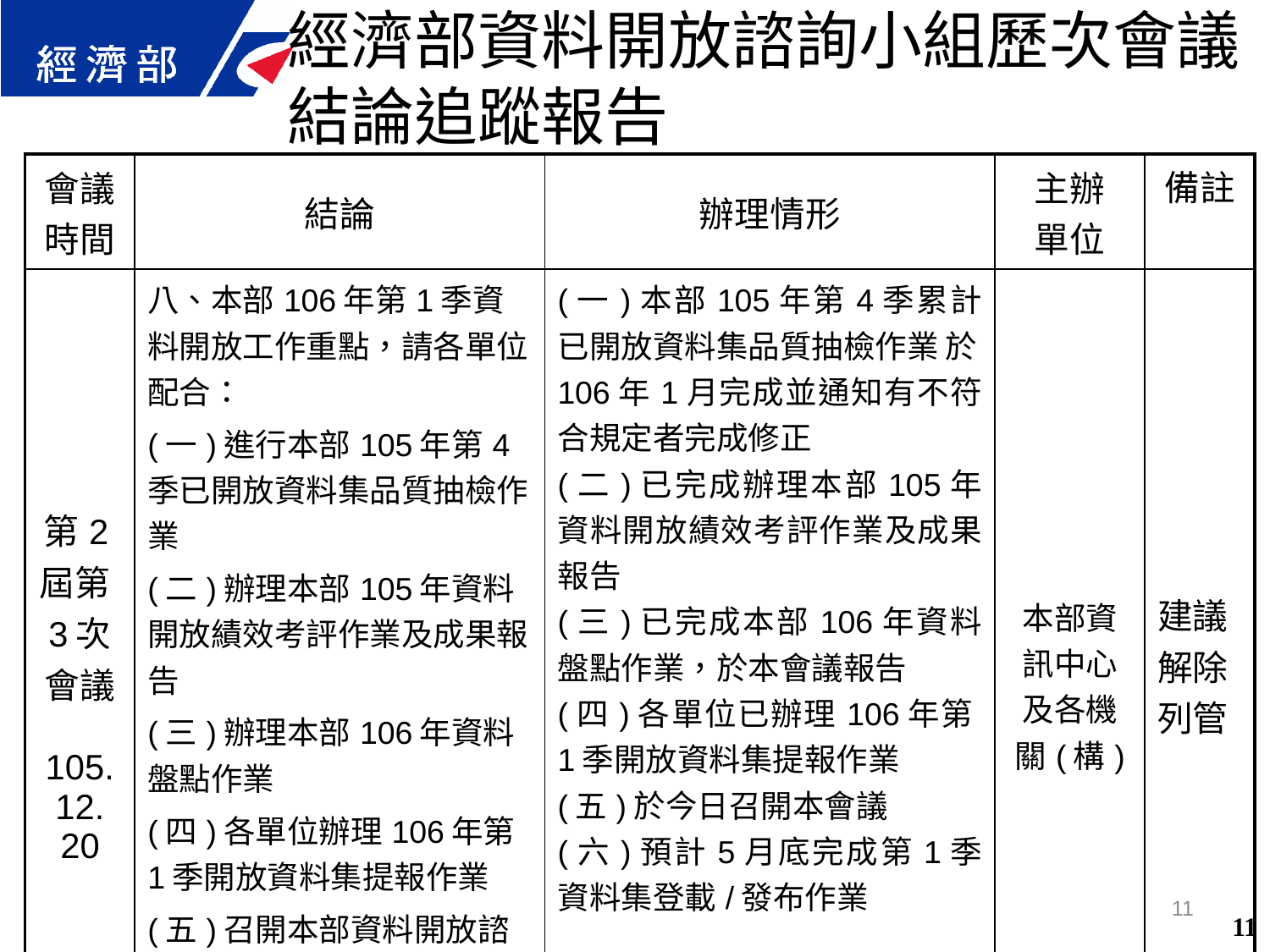

經濟部資料開放諮詢小組歷次會議結論追蹤報告
| 會議 時間 | 結論 | 辦理情形 | 主辦 單位 | 備註 |
| --- | --- | --- | --- | --- |
| 第2屆第3次 會議 105.12. 20 | 八、本部106年第1季資料開放工作重點，請各單位配合： (一)進行本部105年第4季已開放資料集品質抽檢作業 (二)辦理本部105年資料開放績效考評作業及成果報告 (三)辦理本部106年資料盤點作業 (四)各單位辦理106年第1季開放資料集提報作業 (五)召開本部資料開放諮詢小組會議 (六)辦理106年第1季資料集登載/發布作業 | (一)本部105年第4季累計已開放資料集品質抽檢作業 於106年1月完成並通知有不符合規定者完成修正 (二)已完成辦理本部105年資料開放績效考評作業及成果報告 (三)已完成本部106年資料盤點作業，於本會議報告 (四)各單位已辦理106年第1季開放資料集提報作業 (五)於今日召開本會議 (六)預計5月底完成第1季資料集登載/發布作業 | 本部資訊中心及各機關(構) | 建議解除列管 |
11
11